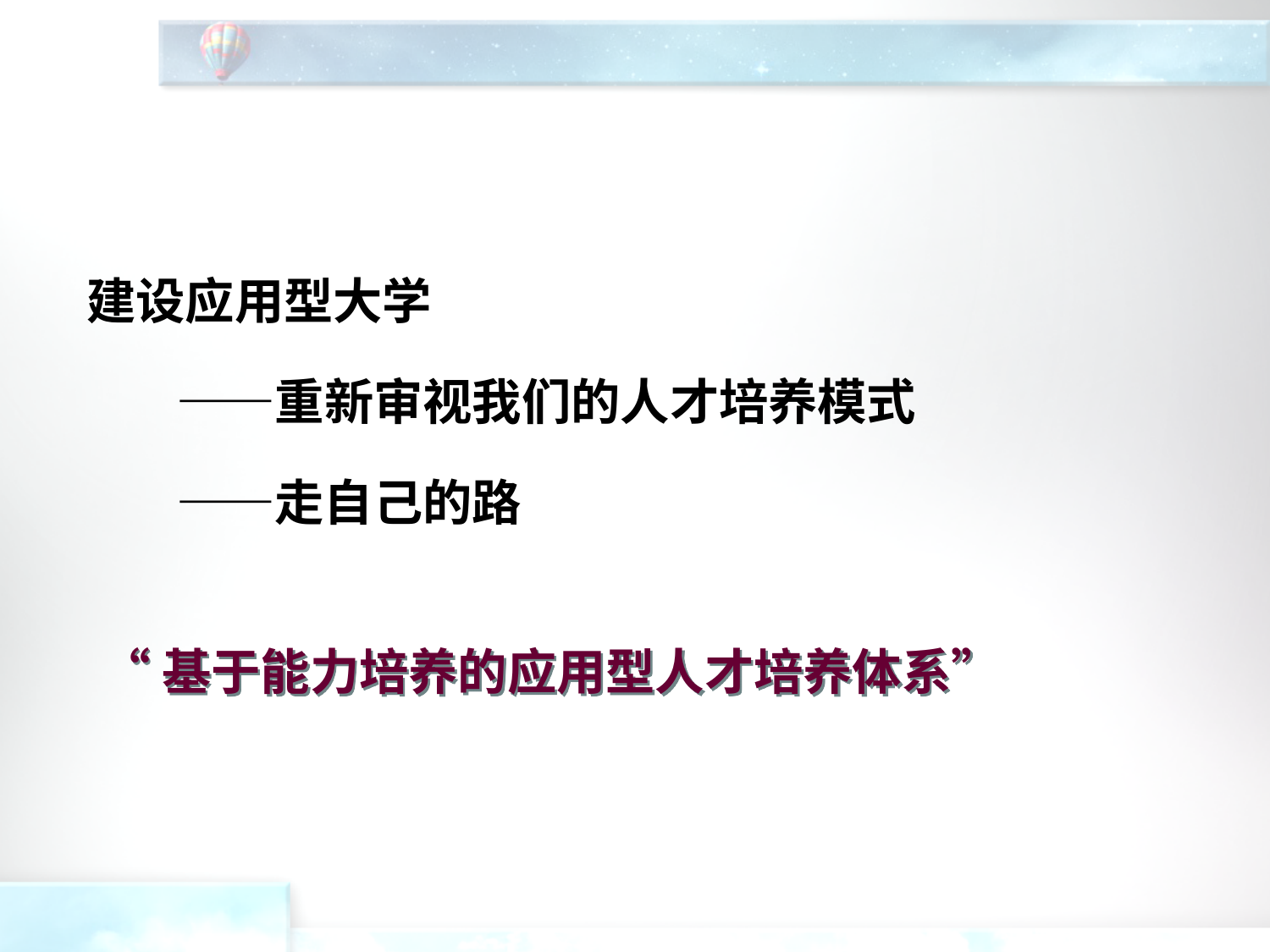

建设应用型大学
        ——重新审视我们的人才培养模式
        ——走自己的路
“基于能力培养的应用型人才培养体系”